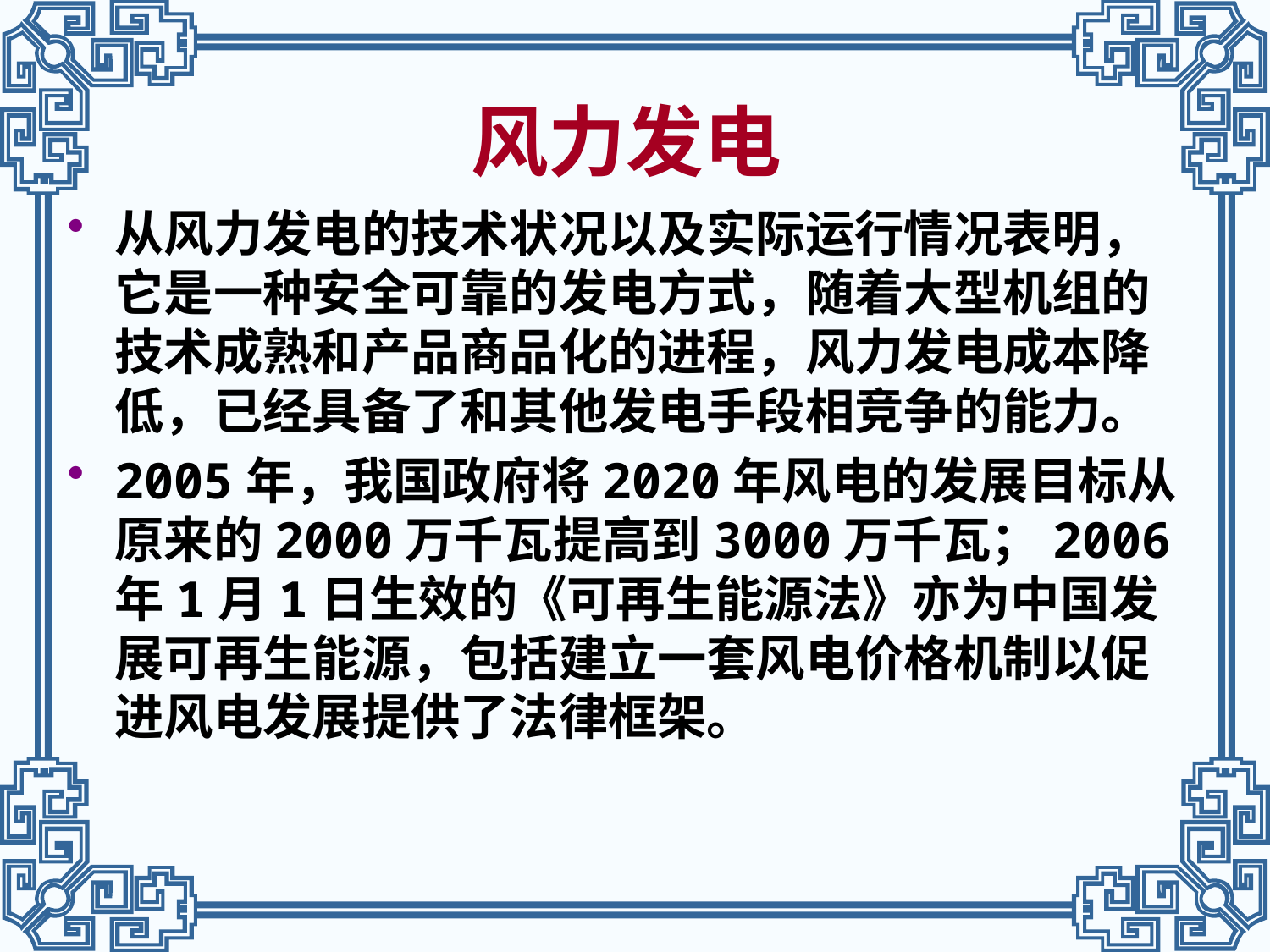

# 风力发电
从风力发电的技术状况以及实际运行情况表明，它是一种安全可靠的发电方式，随着大型机组的技术成熟和产品商品化的进程，风力发电成本降低，已经具备了和其他发电手段相竞争的能力。
2005年，我国政府将2020年风电的发展目标从原来的2000万千瓦提高到3000万千瓦；2006年1月1日生效的《可再生能源法》亦为中国发展可再生能源，包括建立一套风电价格机制以促进风电发展提供了法律框架。